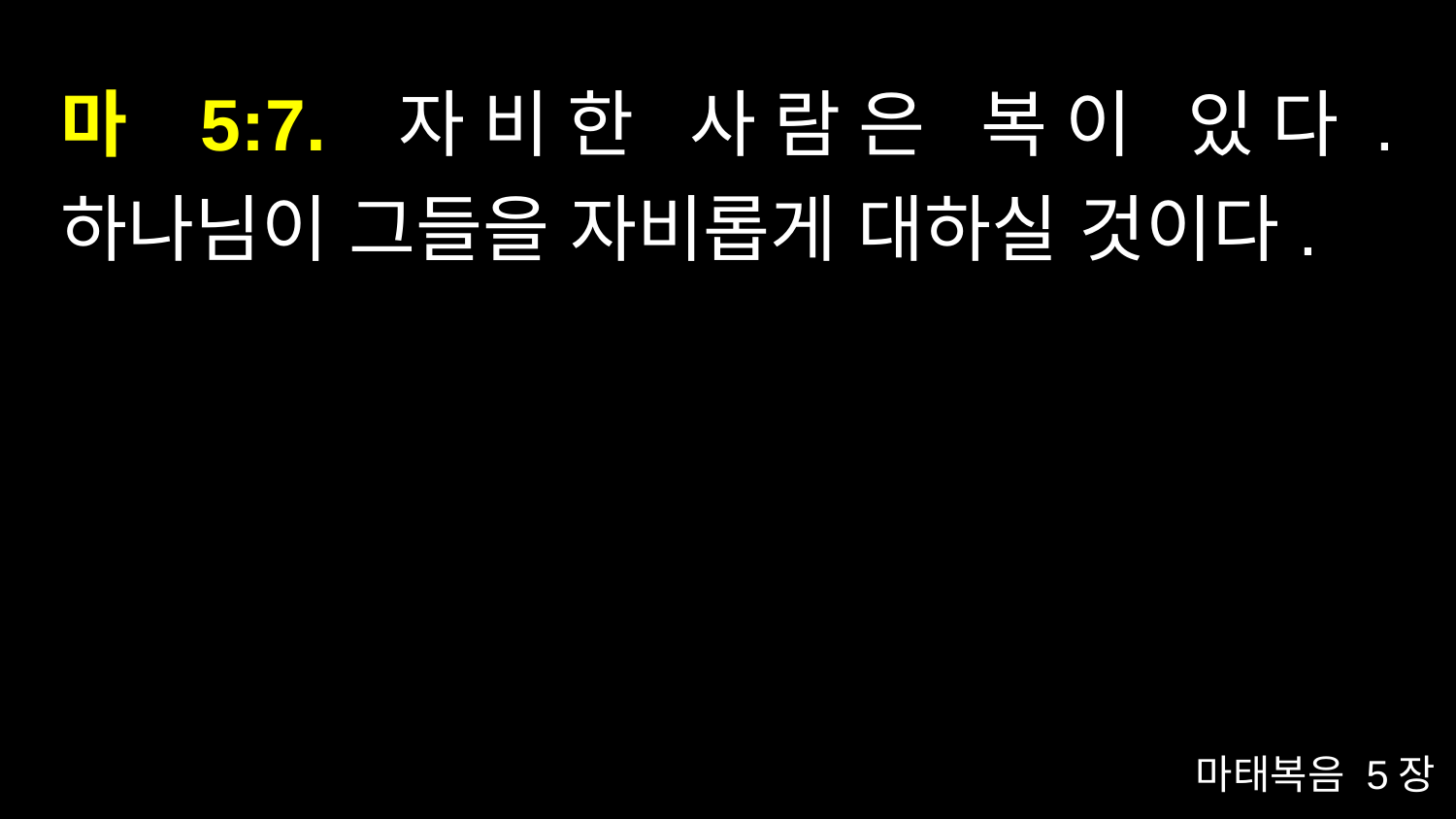

# 마 5:7. 자비한 사람은 복이 있다. 하나님이 그들을 자비롭게 대하실 것이다.
마태복음 5장